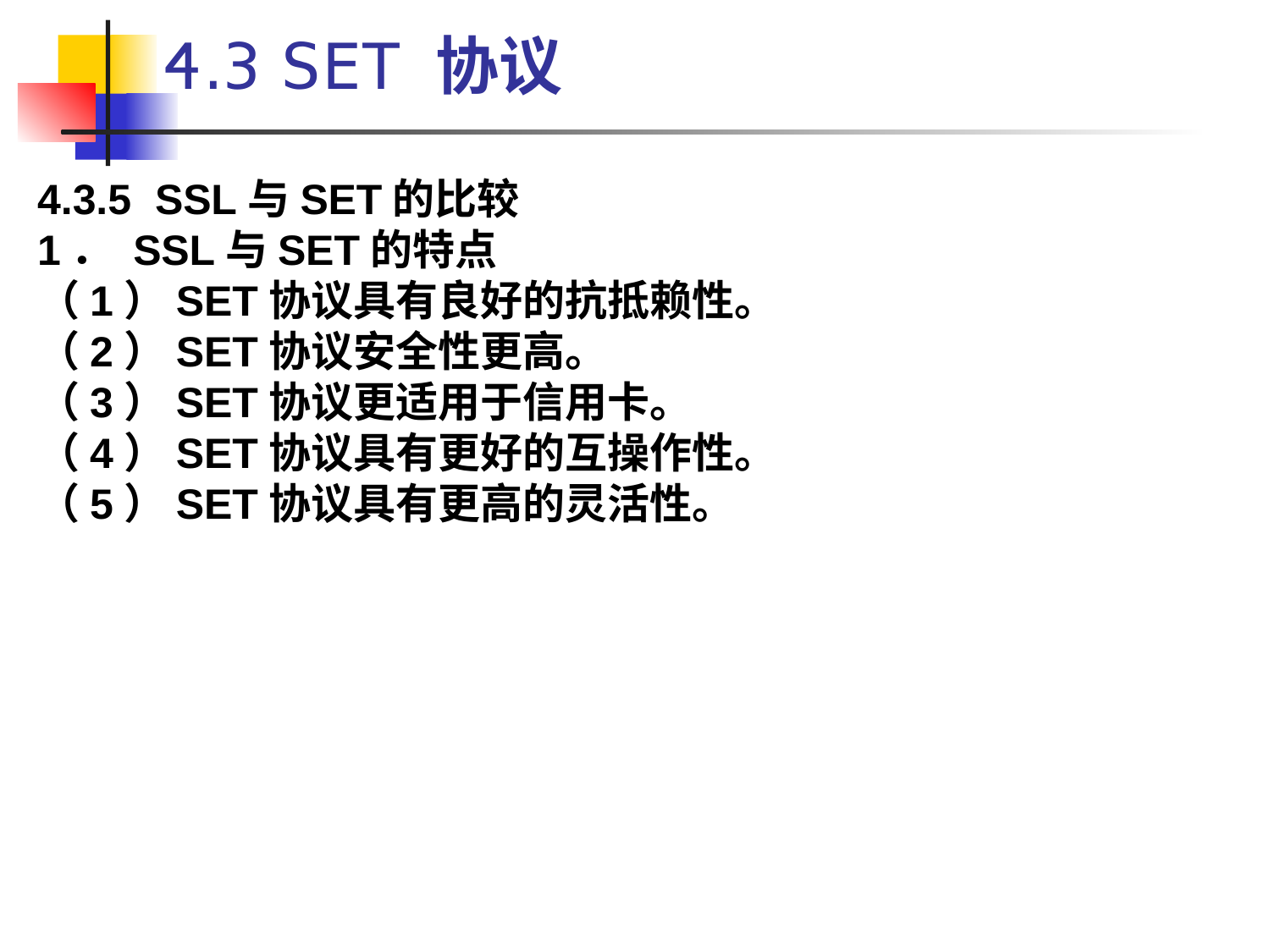

4.3 SET 协议
4.3.5  SSL与SET的比较
1． SSL与SET的特点
（1）SET协议具有良好的抗抵赖性。
（2）SET协议安全性更高。
（3）SET协议更适用于信用卡。
（4）SET协议具有更好的互操作性。
（5）SET协议具有更高的灵活性。